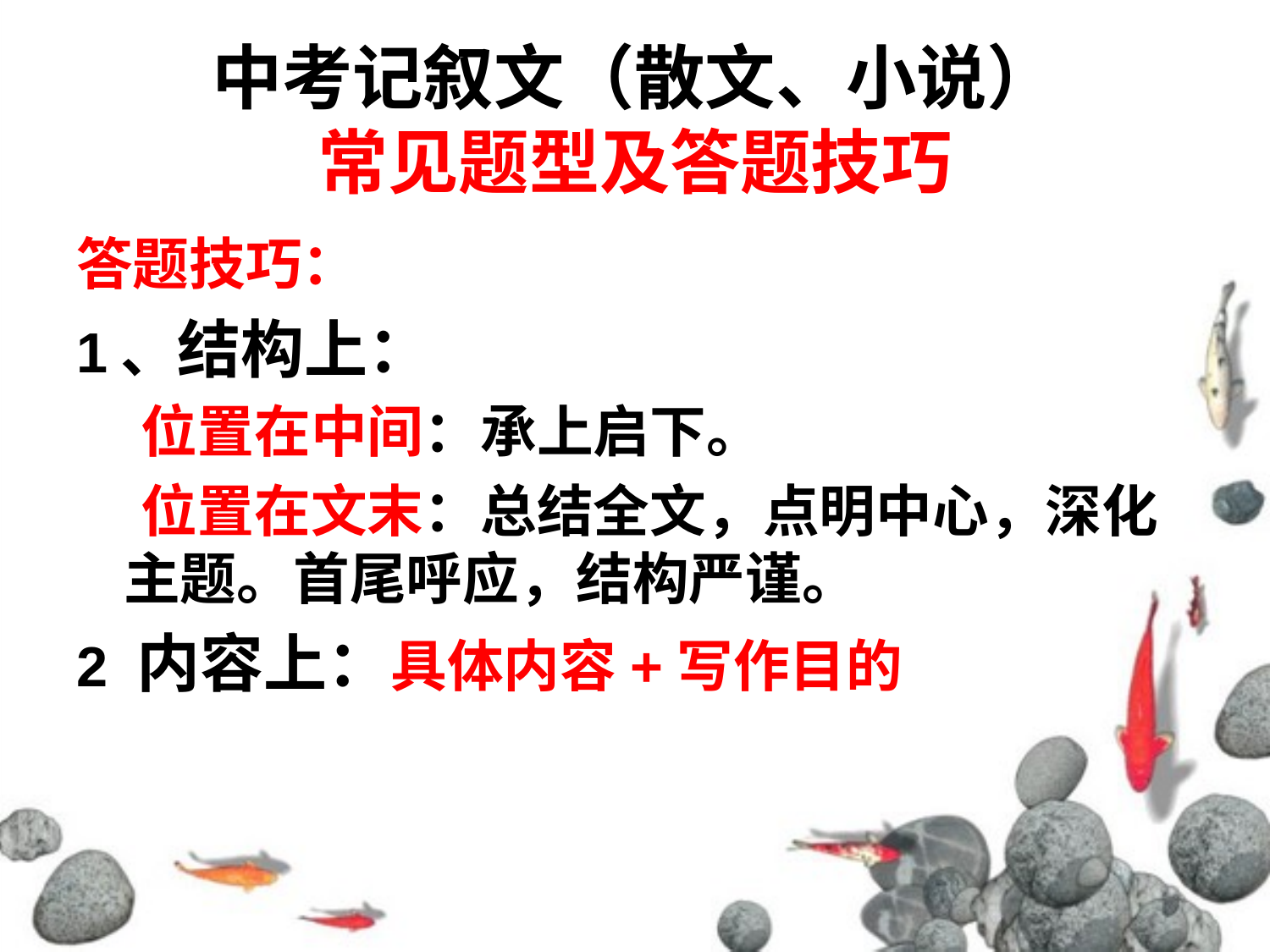

# 中考记叙文（散文、小说） 常见题型及答题技巧
答题技巧：
1、结构上：
    位置在中间：承上启下。
    位置在文末：总结全文，点明中心，深化主题。首尾呼应，结构严谨。
2 内容上：具体内容+写作目的